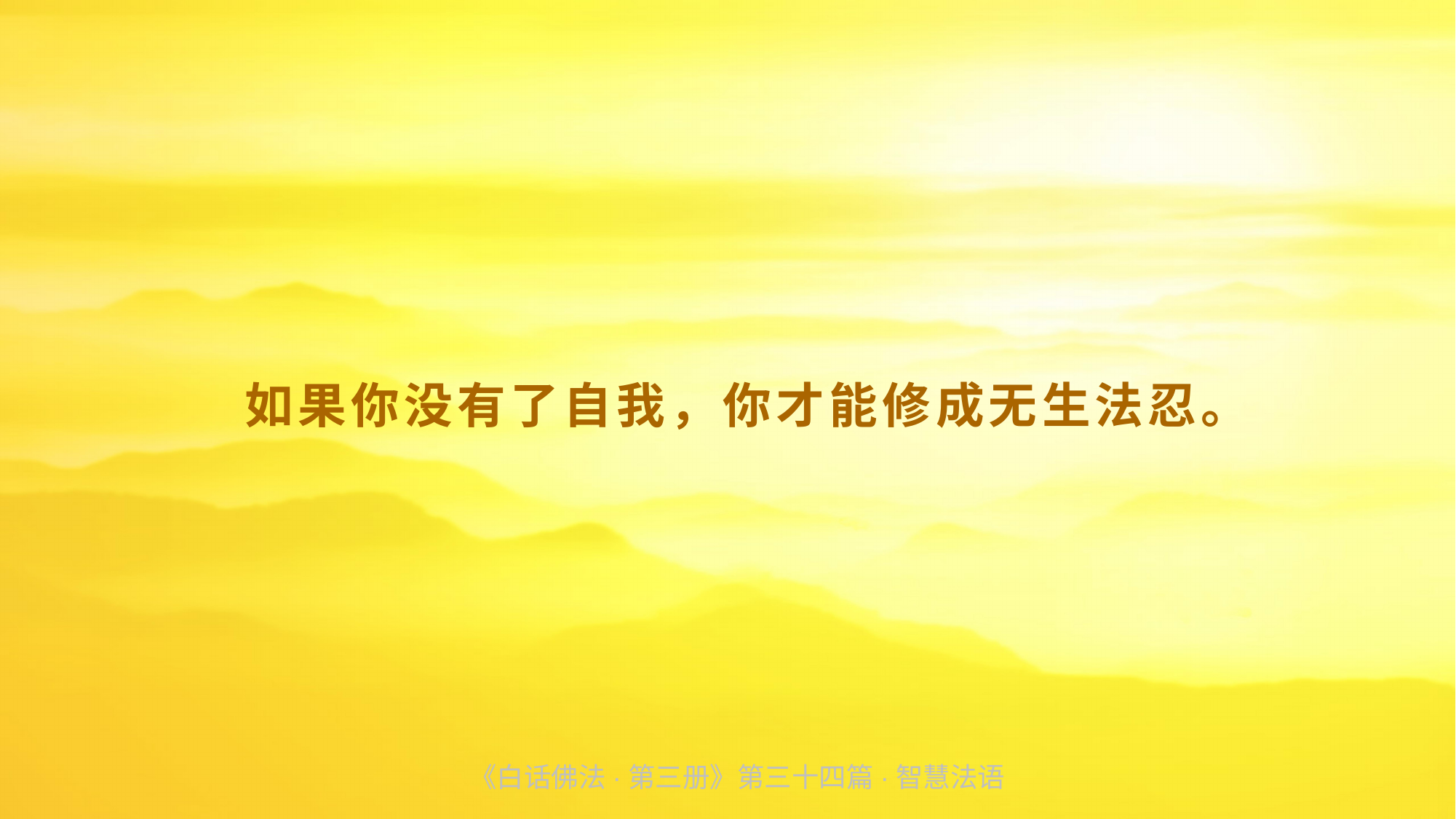

如果你没有了自我，你才能修成无生法忍。
  《白话佛法·第三册》第三十四篇·智慧法语